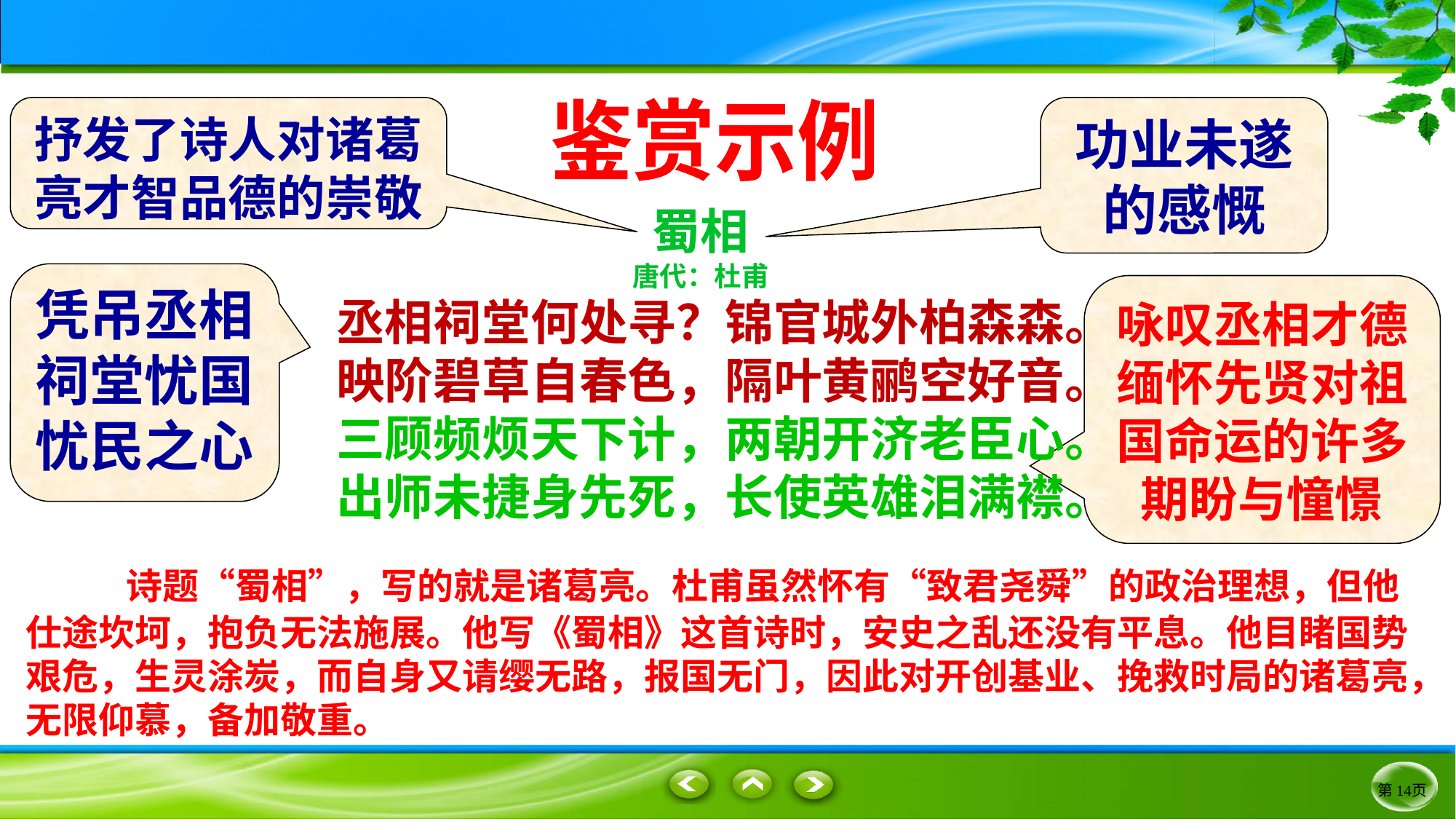

抒发了诗人对诸葛亮才智品德的崇敬
鉴赏示例
功业未遂的感慨
蜀相
唐代：杜甫
丞相祠堂何处寻？锦官城外柏森森。
映阶碧草自春色，隔叶黄鹂空好音。
三顾频烦天下计，两朝开济老臣心。
出师未捷身先死，长使英雄泪满襟。
凭吊丞相祠堂忧国忧民之心
咏叹丞相才德缅怀先贤对祖国命运的许多期盼与憧憬

        诗题“蜀相”，写的就是诸葛亮。杜甫虽然怀有“致君尧舜”的政治理想，但他仕途坎坷，抱负无法施展。他写《蜀相》这首诗时，安史之乱还没有平息。他目睹国势艰危，生灵涂炭，而自身又请缨无路，报国无门，因此对开创基业、挽救时局的诸葛亮，无限仰慕，备加敬重。